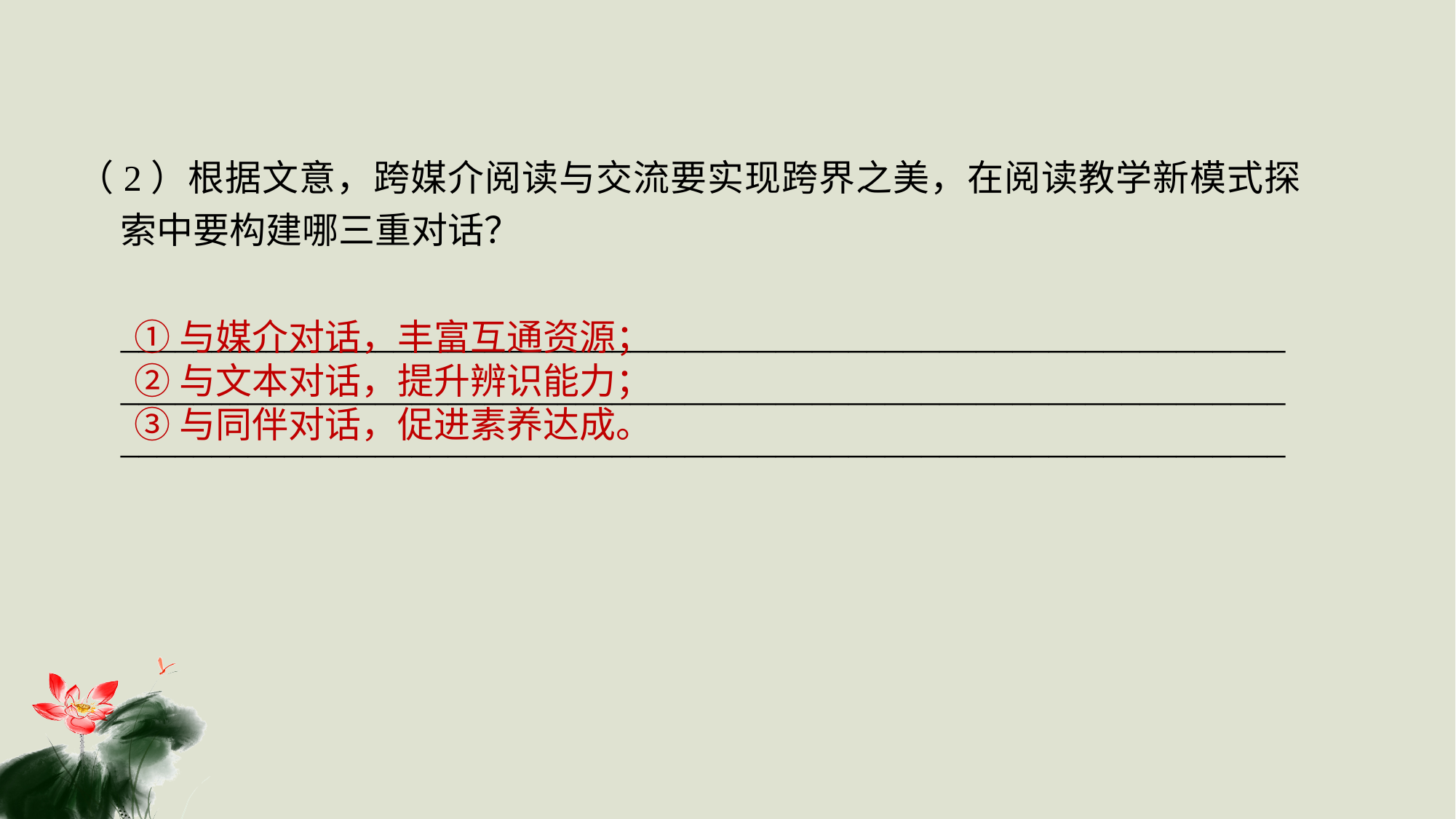

（2）根据文意，跨媒介阅读与交流要实现跨界之美，在阅读教学新模式探索中要构建哪三重对话？
  ________________________________________________________________________________________________________________________________________________________________________________________________
①与媒介对话，丰富互通资源；
②与文本对话，提升辨识能力；
③与同伴对话，促进素养达成。